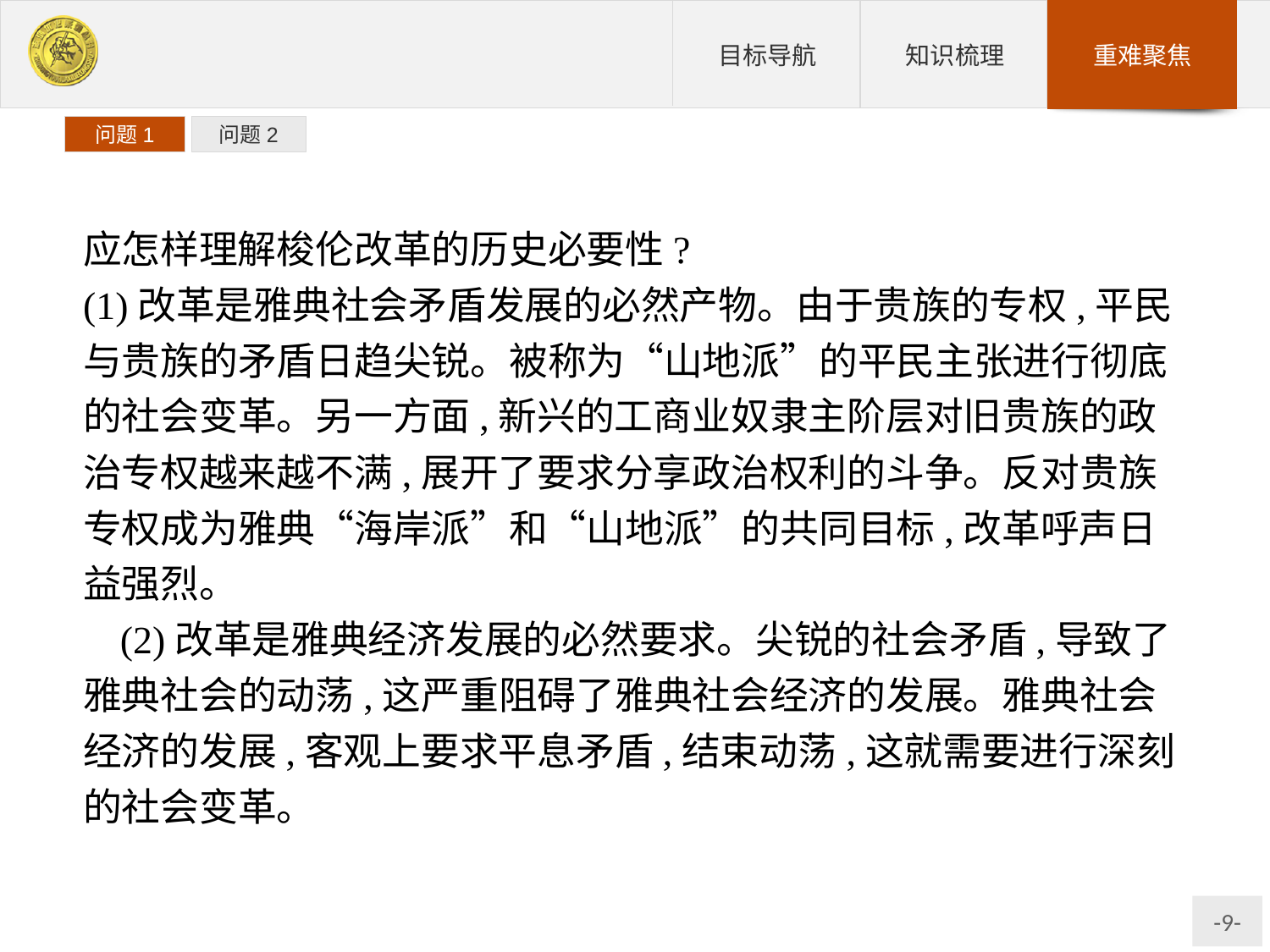

问题1
问题2
应怎样理解梭伦改革的历史必要性?
(1)改革是雅典社会矛盾发展的必然产物。由于贵族的专权,平民与贵族的矛盾日趋尖锐。被称为“山地派”的平民主张进行彻底的社会变革。另一方面,新兴的工商业奴隶主阶层对旧贵族的政治专权越来越不满,展开了要求分享政治权利的斗争。反对贵族专权成为雅典“海岸派”和“山地派”的共同目标,改革呼声日益强烈。
(2)改革是雅典经济发展的必然要求。尖锐的社会矛盾,导致了雅典社会的动荡,这严重阻碍了雅典社会经济的发展。雅典社会经济的发展,客观上要求平息矛盾,结束动荡,这就需要进行深刻的社会变革。